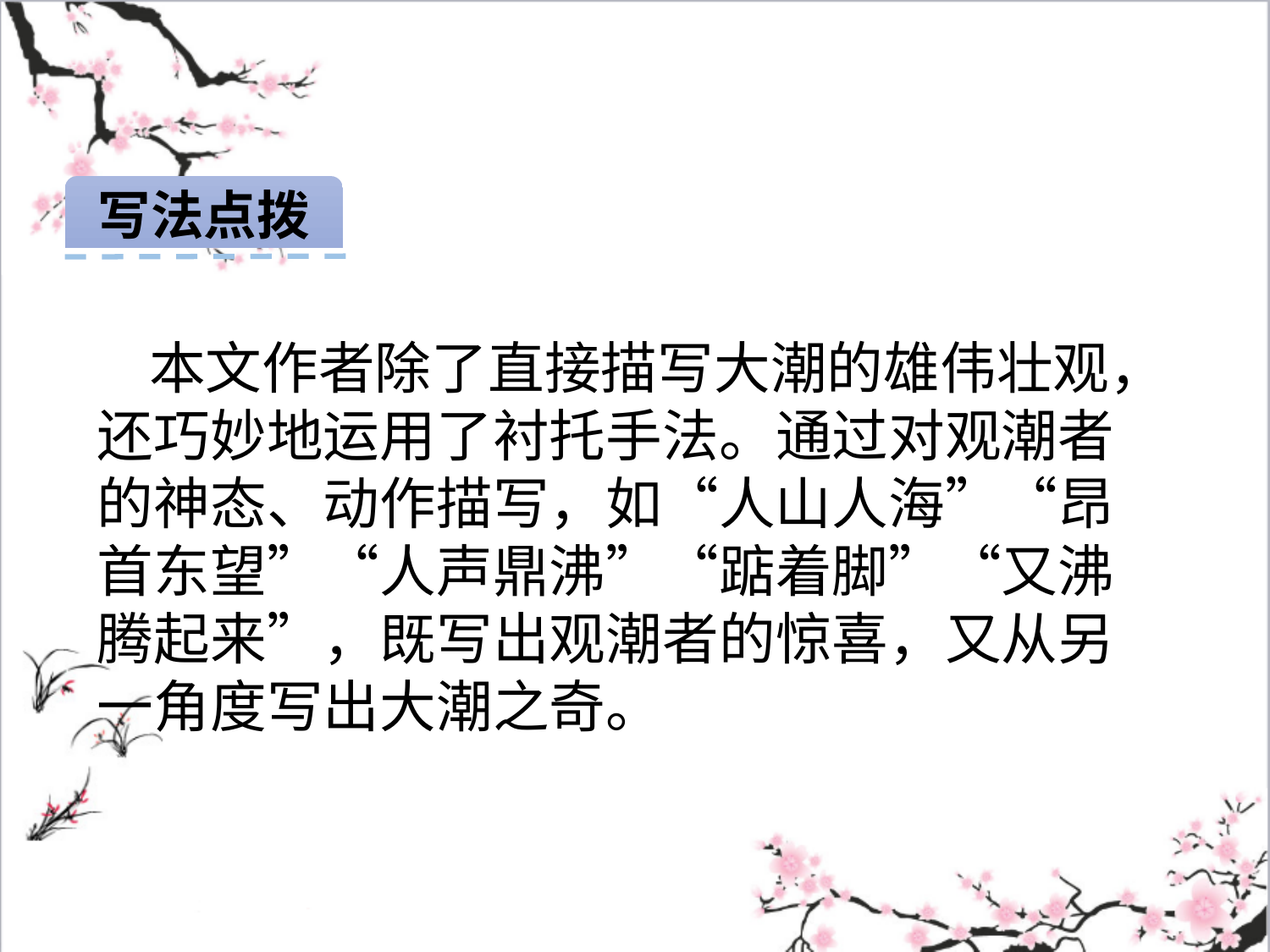

写法点拨
   本文作者除了直接描写大潮的雄伟壮观，还巧妙地运用了衬托手法。通过对观潮者的神态、动作描写，如“人山人海”“昂首东望”“人声鼎沸”“踮着脚”“又沸腾起来”，既写出观潮者的惊喜，又从另一角度写出大潮之奇。